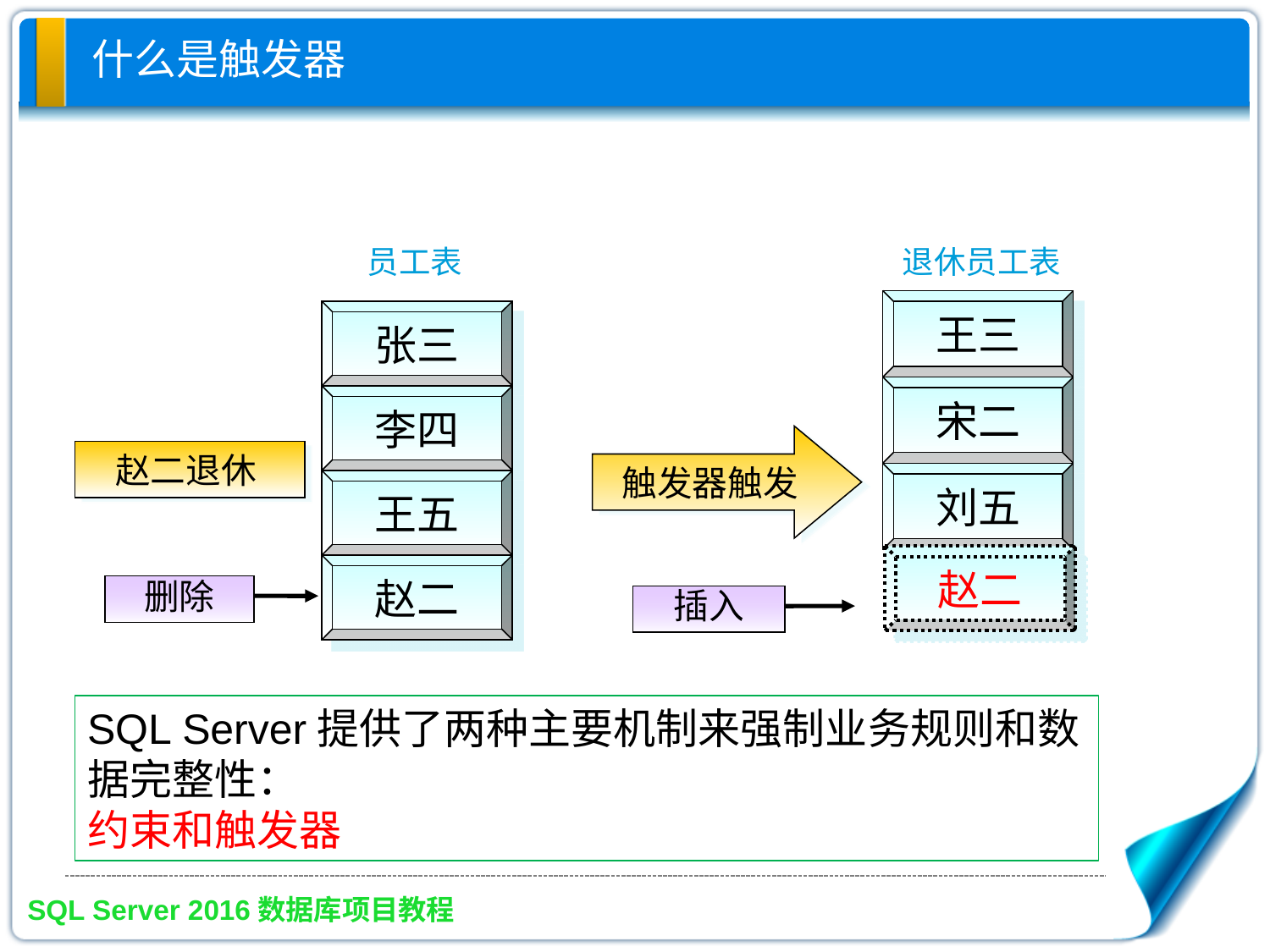

什么是触发器

员工表
退休员工表
王三
宋二
刘五
张三
李四
王五
触发器触发
赵二退休
赵二
赵二
删除
插入

SQL Server提供了两种主要机制来强制业务规则和数据完整性：
约束和触发器